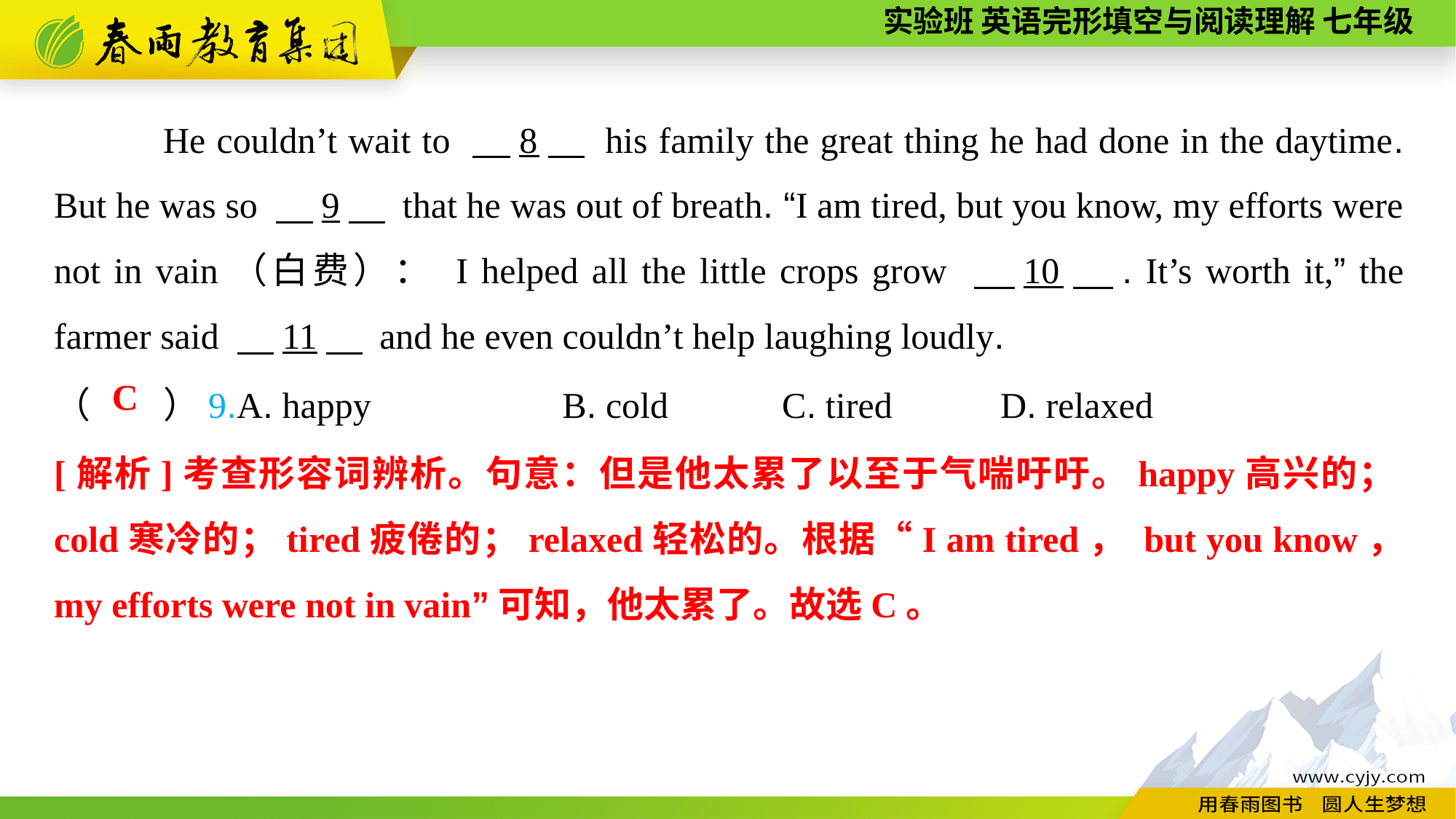

He couldn’t wait to 　8　 his family the great thing he had done in the daytime. But he was so 　9　 that he was out of breath. “I am tired, but you know, my efforts were not in vain（白费）： I helped all the little crops grow 　10　. It’s worth it,” the farmer said 　11　 and he even couldn’t help laughing loudly.
（　　）9.A. happy                     B. cold	        C. tired	        D. relaxed
C
[解析]考查形容词辨析。句意：但是他太累了以至于气喘吁吁。happy高兴的；cold寒冷的；tired疲倦的；relaxed轻松的。根据“I am tired， but you know， my efforts were not in vain”可知，他太累了。故选C。